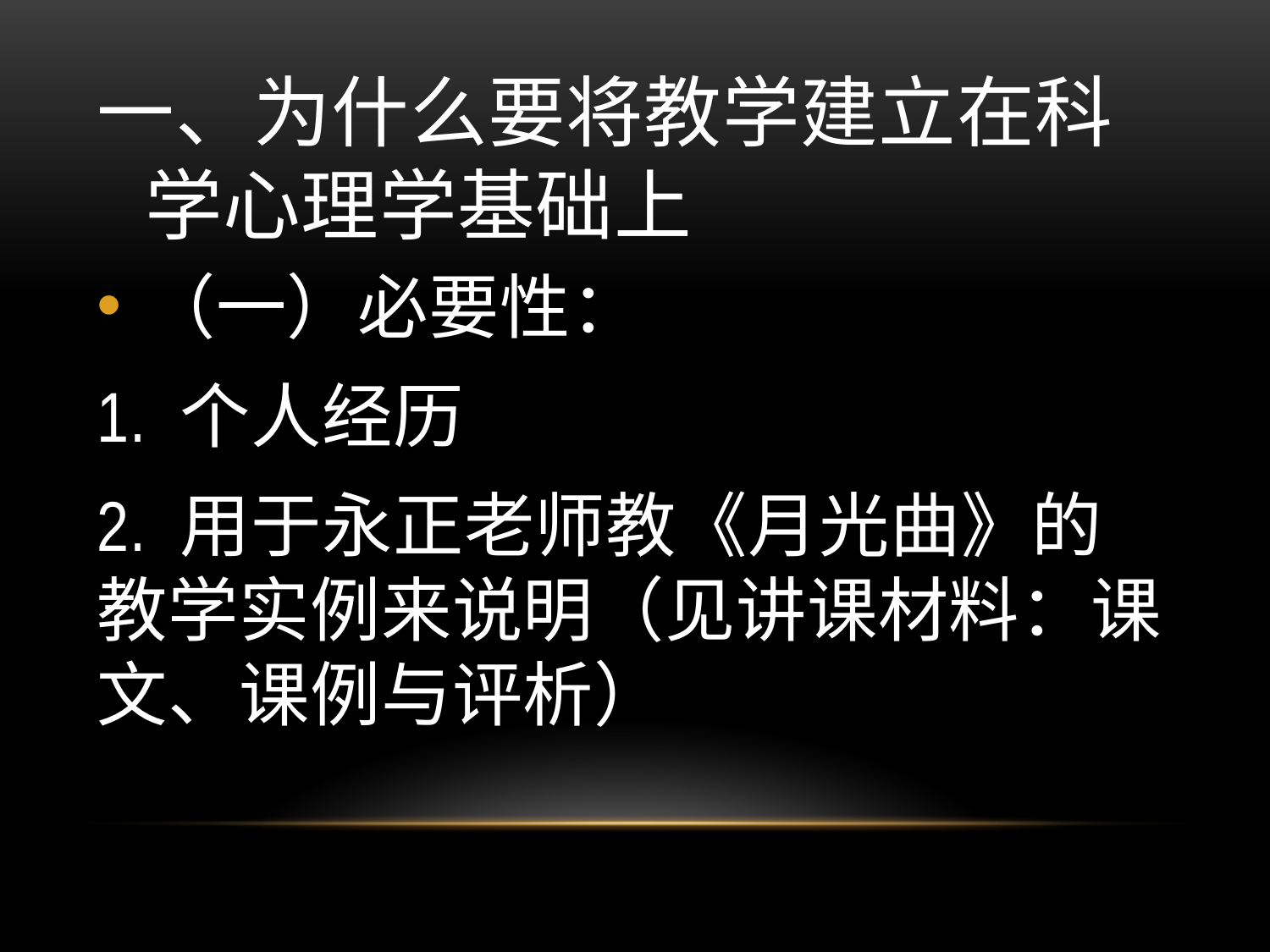

# 一、为什么要将教学建立在科学心理学基础上
（一）必要性：
1. 个人经历
2. 用于永正老师教《月光曲》的教学实例来说明（见讲课材料：课文、课例与评析）